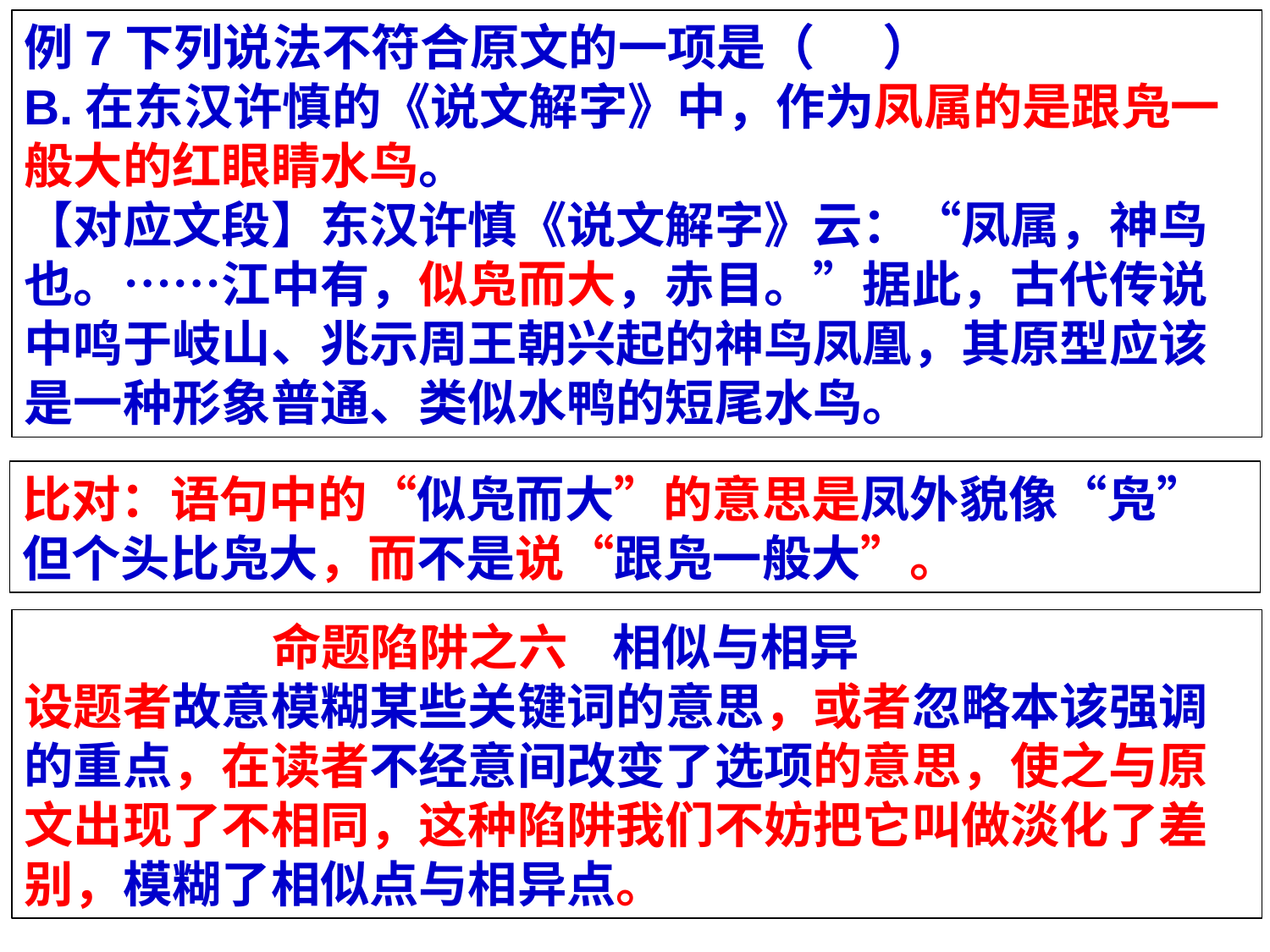

例7下列说法不符合原文的一项是（      ）
B.在东汉许慎的《说文解字》中，作为凤属的是跟凫一般大的红眼睛水鸟。【对应文段】东汉许慎《说文解字》云：“凤属，神鸟也。……江中有，似凫而大，赤目。”据此，古代传说中鸣于岐山、兆示周王朝兴起的神鸟凤凰，其原型应该是一种形象普通、类似水鸭的短尾水鸟。
比对：语句中的“似凫而大”的意思是凤外貌像“凫”但个头比凫大，而不是说“跟凫一般大”。
                     命题陷阱之六    相似与相异
设题者故意模糊某些关键词的意思，或者忽略本该强调的重点，在读者不经意间改变了选项的意思，使之与原文出现了不相同，这种陷阱我们不妨把它叫做淡化了差别，模糊了相似点与相异点。